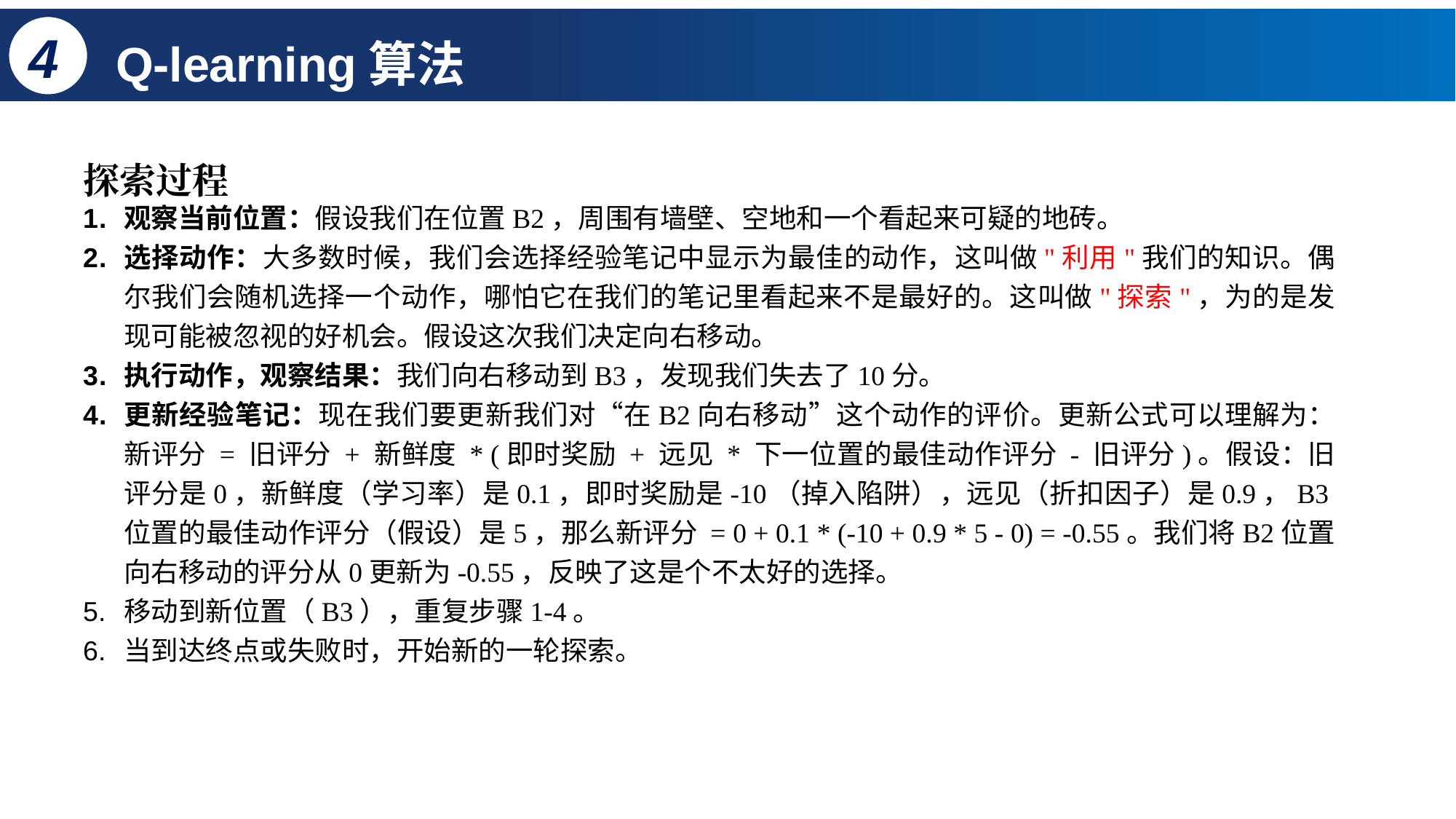

4
# Q-learning算法
探索过程
观察当前位置：假设我们在位置B2，周围有墙壁、空地和一个看起来可疑的地砖。
选择动作：大多数时候，我们会选择经验笔记中显示为最佳的动作，这叫做"利用"我们的知识。偶尔我们会随机选择一个动作，哪怕它在我们的笔记里看起来不是最好的。这叫做"探索"，为的是发现可能被忽视的好机会。假设这次我们决定向右移动。
执行动作，观察结果：我们向右移动到B3，发现我们失去了10分。
更新经验笔记：现在我们要更新我们对“在B2向右移动”这个动作的评价。更新公式可以理解为：新评分 = 旧评分 + 新鲜度 * (即时奖励 + 远见 * 下一位置的最佳动作评分 - 旧评分)。假设：旧评分是0，新鲜度（学习率）是0.1，即时奖励是-10（掉入陷阱），远见（折扣因子）是0.9，B3位置的最佳动作评分（假设）是5，那么新评分 = 0 + 0.1 * (-10 + 0.9 * 5 - 0) = -0.55。我们将B2位置向右移动的评分从0更新为-0.55，反映了这是个不太好的选择。
移动到新位置（B3），重复步骤1-4。
当到达终点或失败时，开始新的一轮探索。